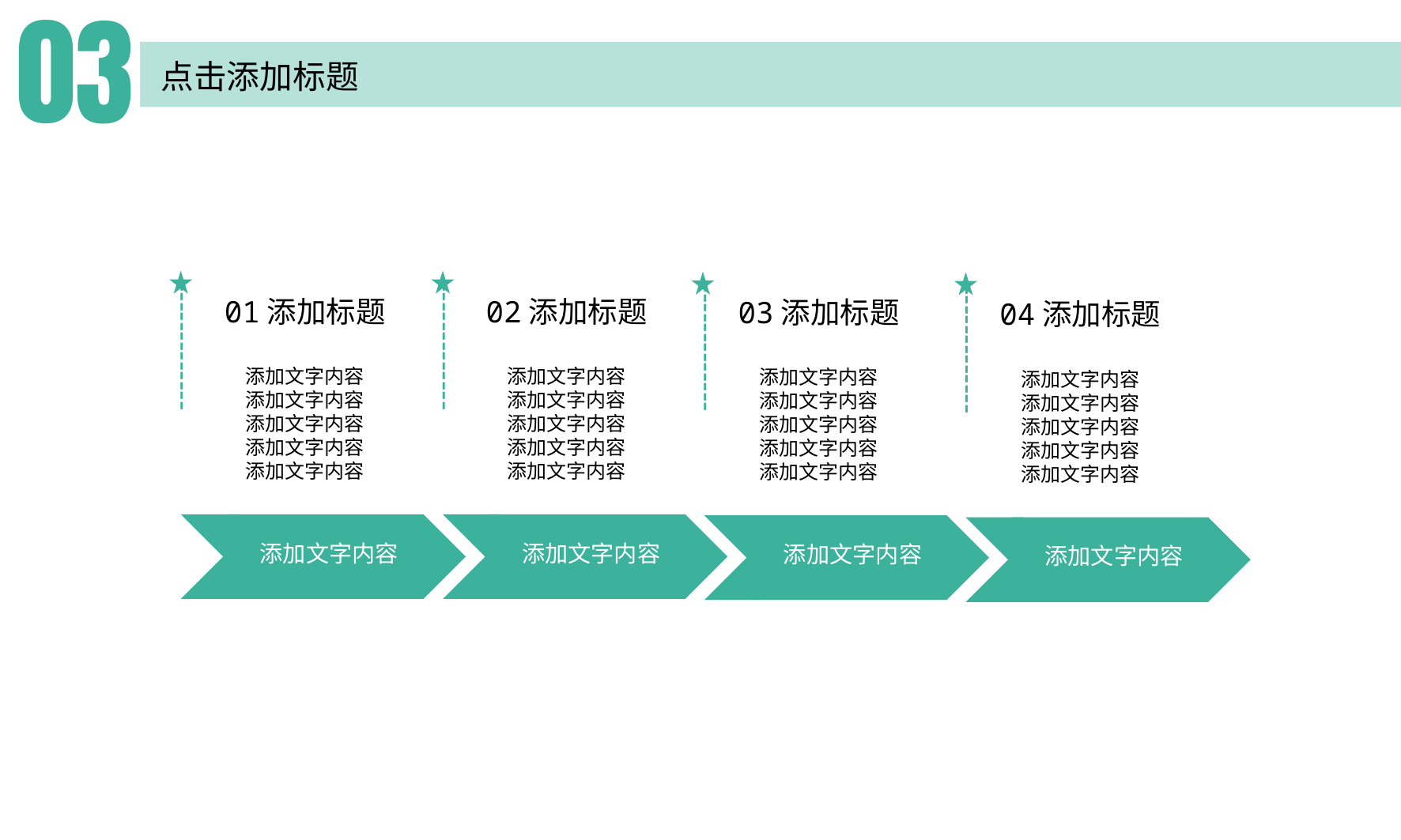

03

点击添加标题
-------------

-------------

-------------

-------------
01添加标题

添加文字内容
添加文字内容
添加文字内容
添加文字内容
添加文字内容

02添加标题

添加文字内容
添加文字内容
添加文字内容
添加文字内容
添加文字内容

03添加标题

添加文字内容
添加文字内容
添加文字内容
添加文字内容
添加文字内容

04添加标题

添加文字内容
添加文字内容
添加文字内容
添加文字内容
添加文字内容

添加文字内容
添加文字内容
添加文字内容
添加文字内容